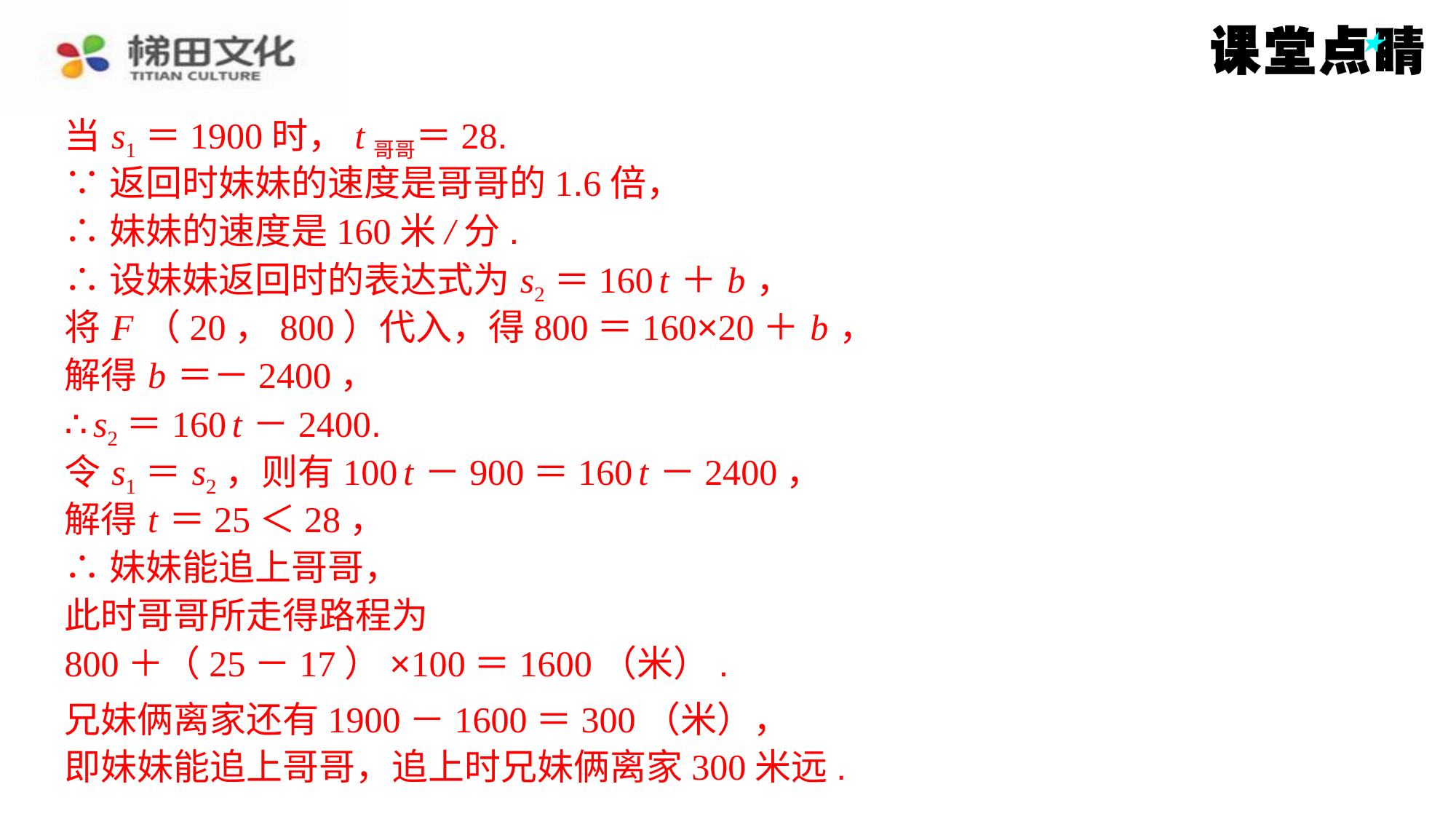

当 s1＝1900时， t哥哥＝28.
当 s1＝1900时， t哥哥＝28.
∵返回时妹妹的速度是哥哥的1.6倍，
∴妹妹的速度是160米/分.
∴设妹妹返回时的表达式为 s2＝160 t ＋ b ，
将 F （20，800）代入，得800＝160×20＋ b ，
解得 b ＝－2400，
∴ s2＝160 t －2400.
令 s1＝ s2，则有100 t －900＝160 t －2400，
解得 t ＝25＜28，
∴妹妹能追上哥哥，
此时哥哥所走得路程为
800＋（25－17）×100＝1600（米）.
∵返回时妹妹的速度是哥哥的1.6倍，
∴妹妹的速度是160米/分.
∴设妹妹返回时的表达式为 s2＝160 t ＋ b ，
将 F （20，800）代入，得800＝160×20＋ b ，
解得 b ＝－2400，
∴ s2＝160 t －2400.
令 s1＝ s2，则有100 t －900＝160 t －2400，
解得 t ＝25＜28，
∴妹妹能追上哥哥，
此时哥哥所走得路程为
800＋（25－17）×100＝1600（米）.
兄妹俩离家还有1900－1600＝300（米），
兄妹俩离家还有1900－1600＝300（米），
即妹妹能追上哥哥，追上时兄妹俩离家300米远.
即妹妹能追上哥哥，追上时兄妹俩离家300米远.